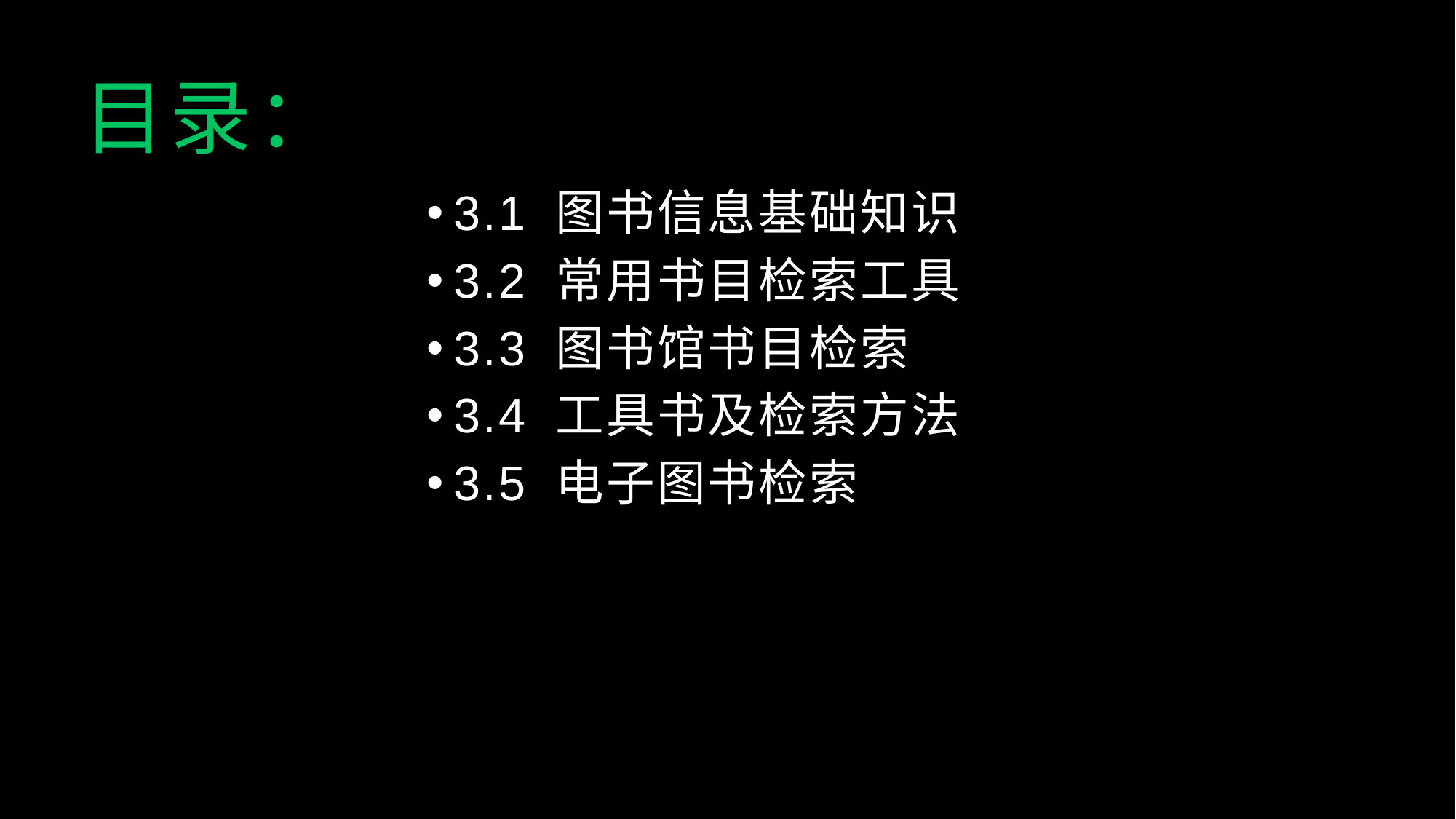

目录：
3.1 图书信息基础知识
3.2 常用书目检索工具
3.3 图书馆书目检索
3.4 工具书及检索方法
3.5 电子图书检索